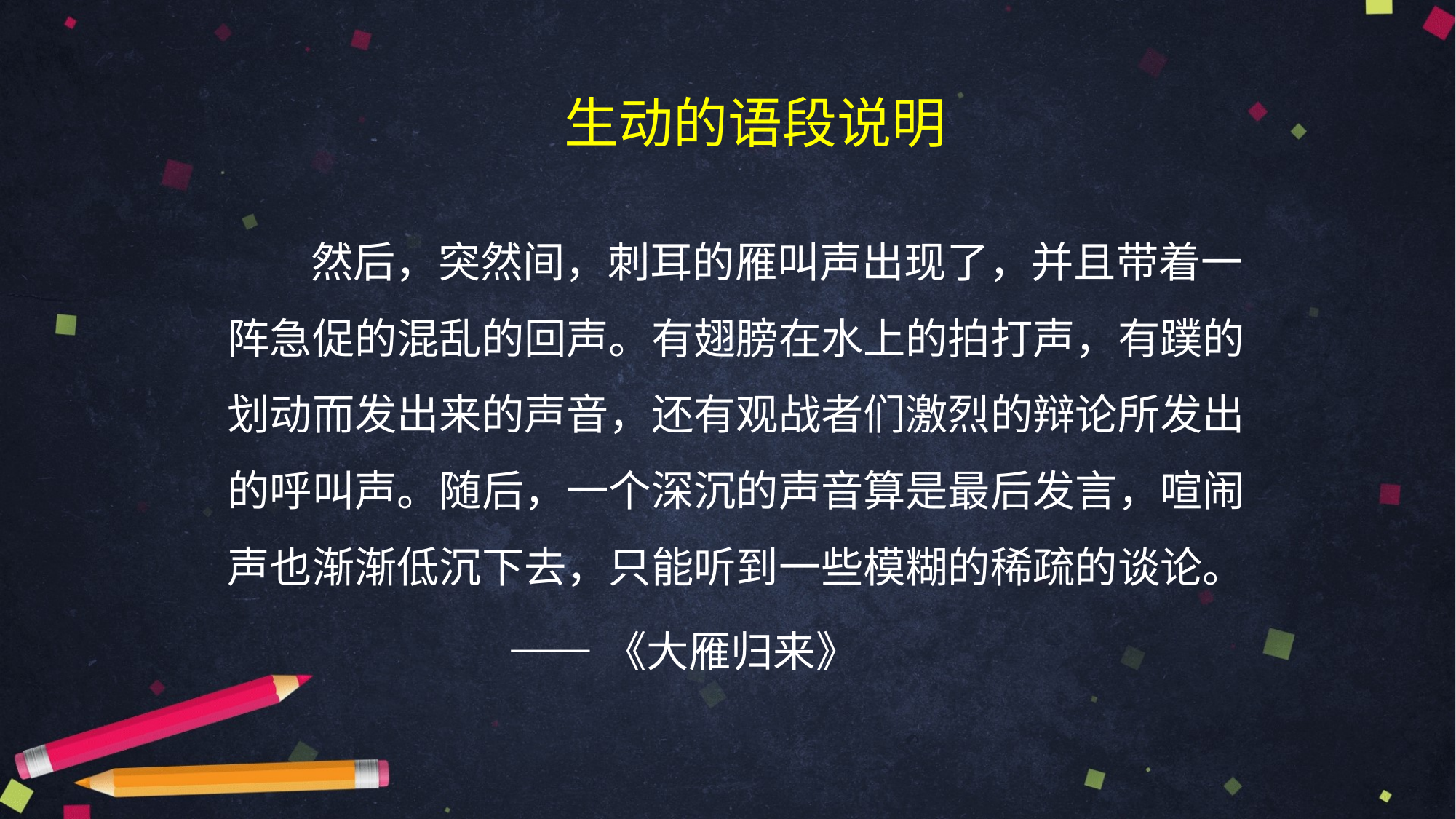

生动的语段说明
  然后，突然间，刺耳的雁叫声出现了，并且带着一阵急促的混乱的回声。有翅膀在水上的拍打声，有蹼的划动而发出来的声音，还有观战者们激烈的辩论所发出的呼叫声。随后，一个深沉的声音算是最后发言，喧闹声也渐渐低沉下去，只能听到一些模糊的稀疏的谈论。
                        ——《大雁归来》